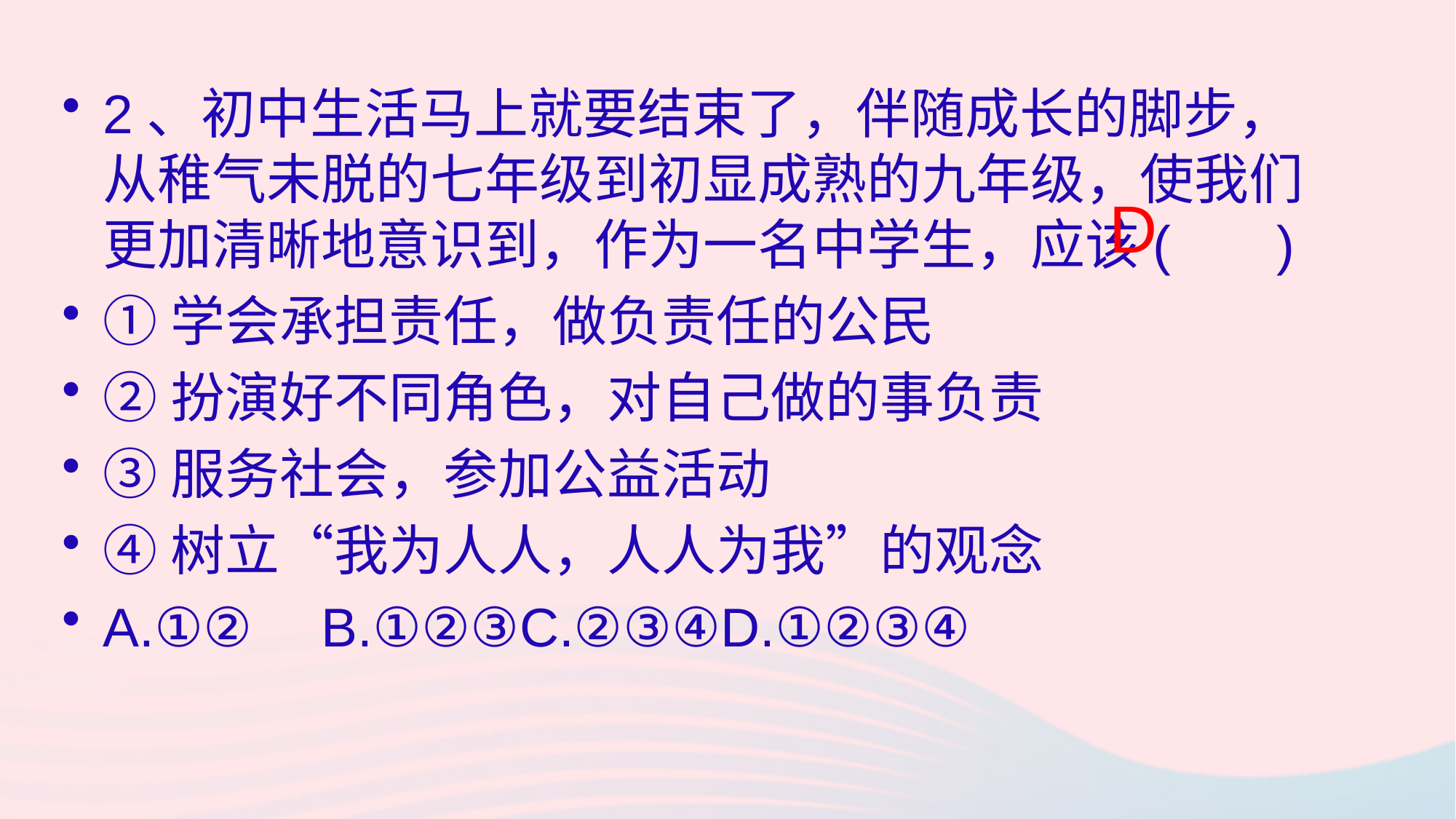

2、初中生活马上就要结束了，伴随成长的脚步，从稚气未脱的七年级到初显成熟的九年级，使我们更加清晰地意识到，作为一名中学生，应该(       )
①学会承担责任，做负责任的公民
②扮演好不同角色，对自己做的事负责
③服务社会，参加公益活动
④树立“我为人人，人人为我”的观念
A.①②	B.①②③C.②③④D.①②③④
D